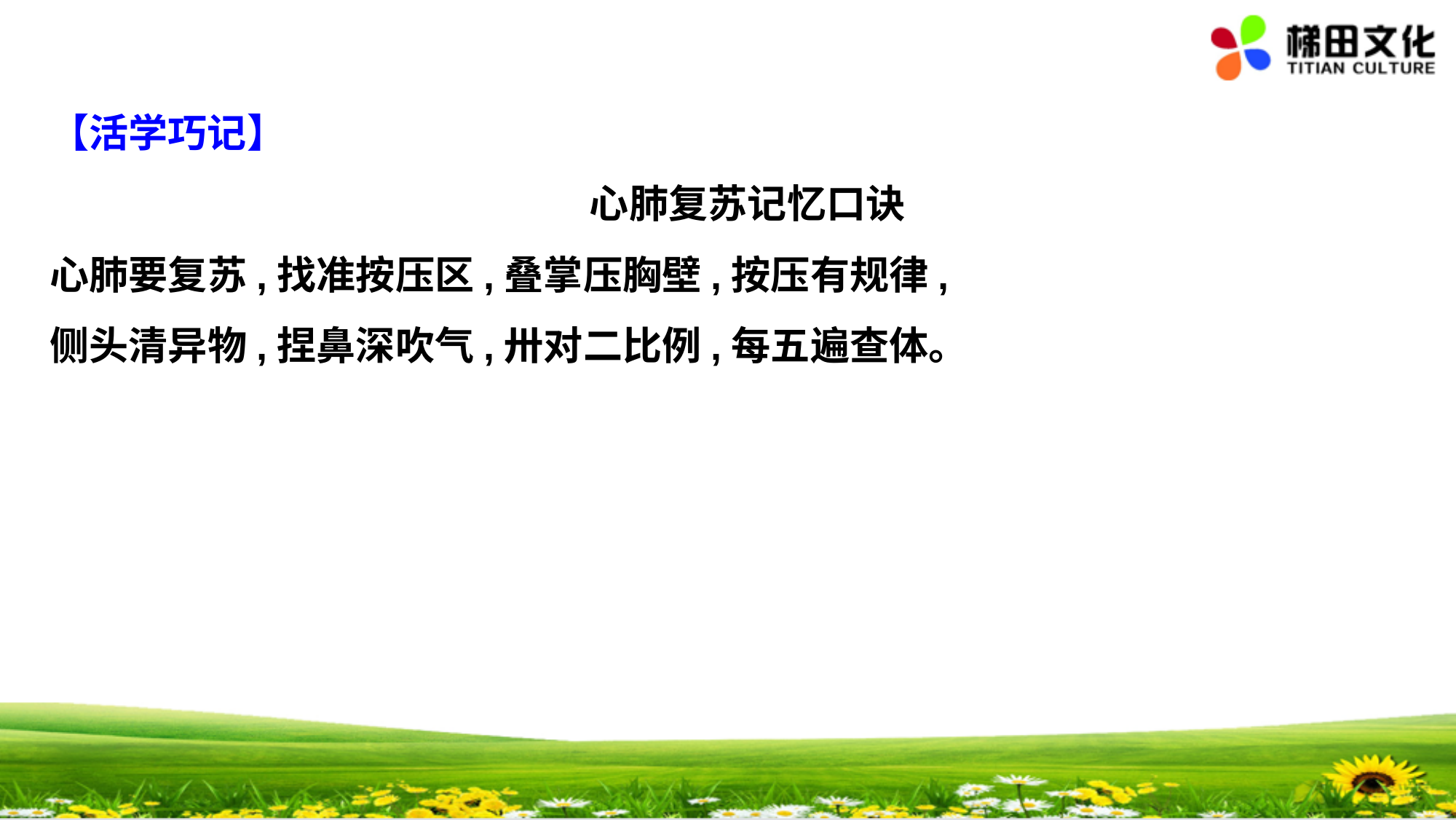

【活学巧记】
　心肺复苏记忆口诀
心肺要复苏,找准按压区,叠掌压胸壁,按压有规律,
侧头清异物,捏鼻深吹气,卅对二比例,每五遍查体。